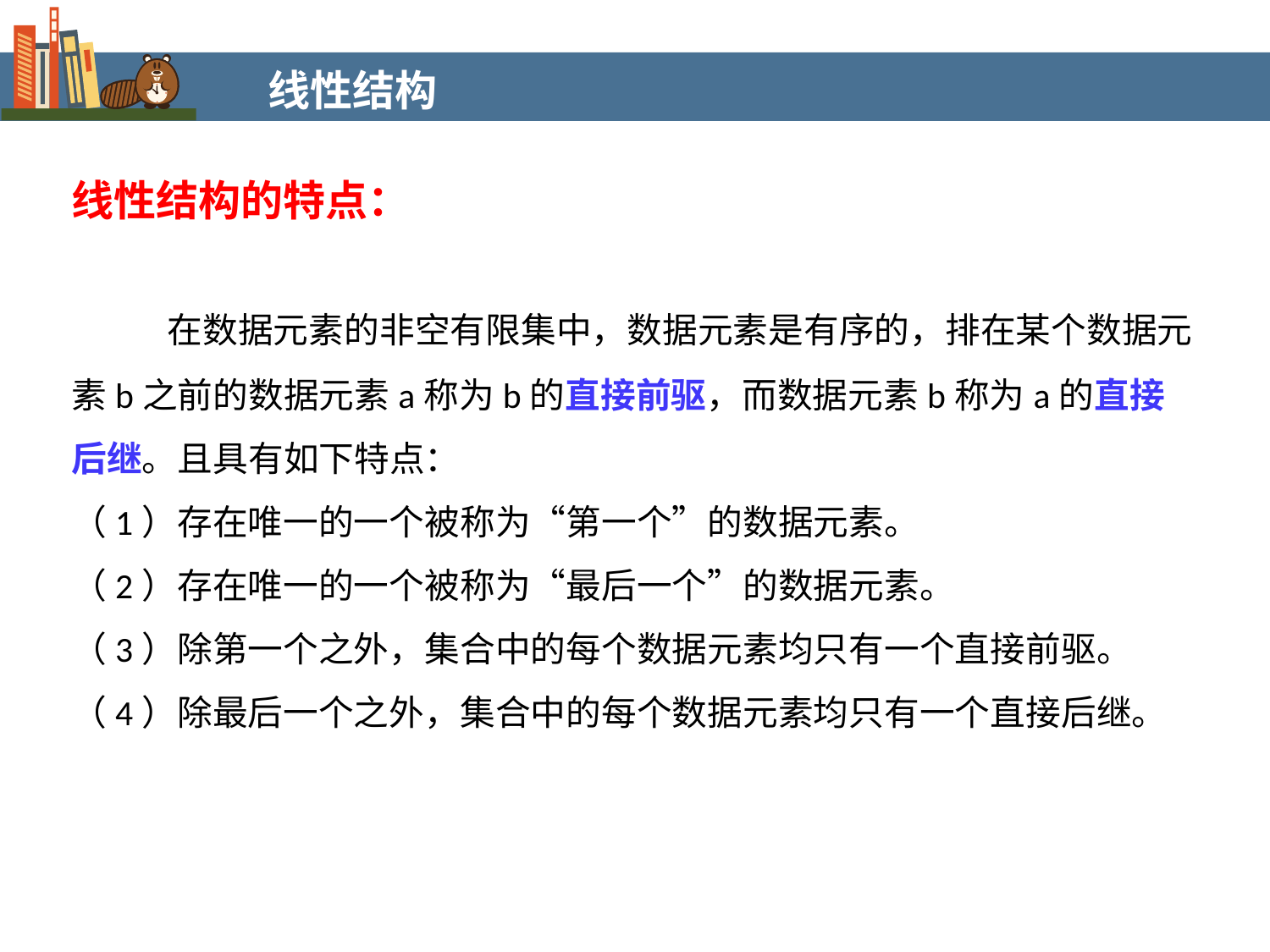

线性结构
线性结构的特点：

         在数据元素的非空有限集中，数据元素是有序的，排在某个数据元素b之前的数据元素a称为b的直接前驱，而数据元素b称为a的直接后继。且具有如下特点：
（1）存在唯一的一个被称为“第一个”的数据元素。
（2）存在唯一的一个被称为“最后一个”的数据元素。
（3）除第一个之外，集合中的每个数据元素均只有一个直接前驱。
（4）除最后一个之外，集合中的每个数据元素均只有一个直接后继。